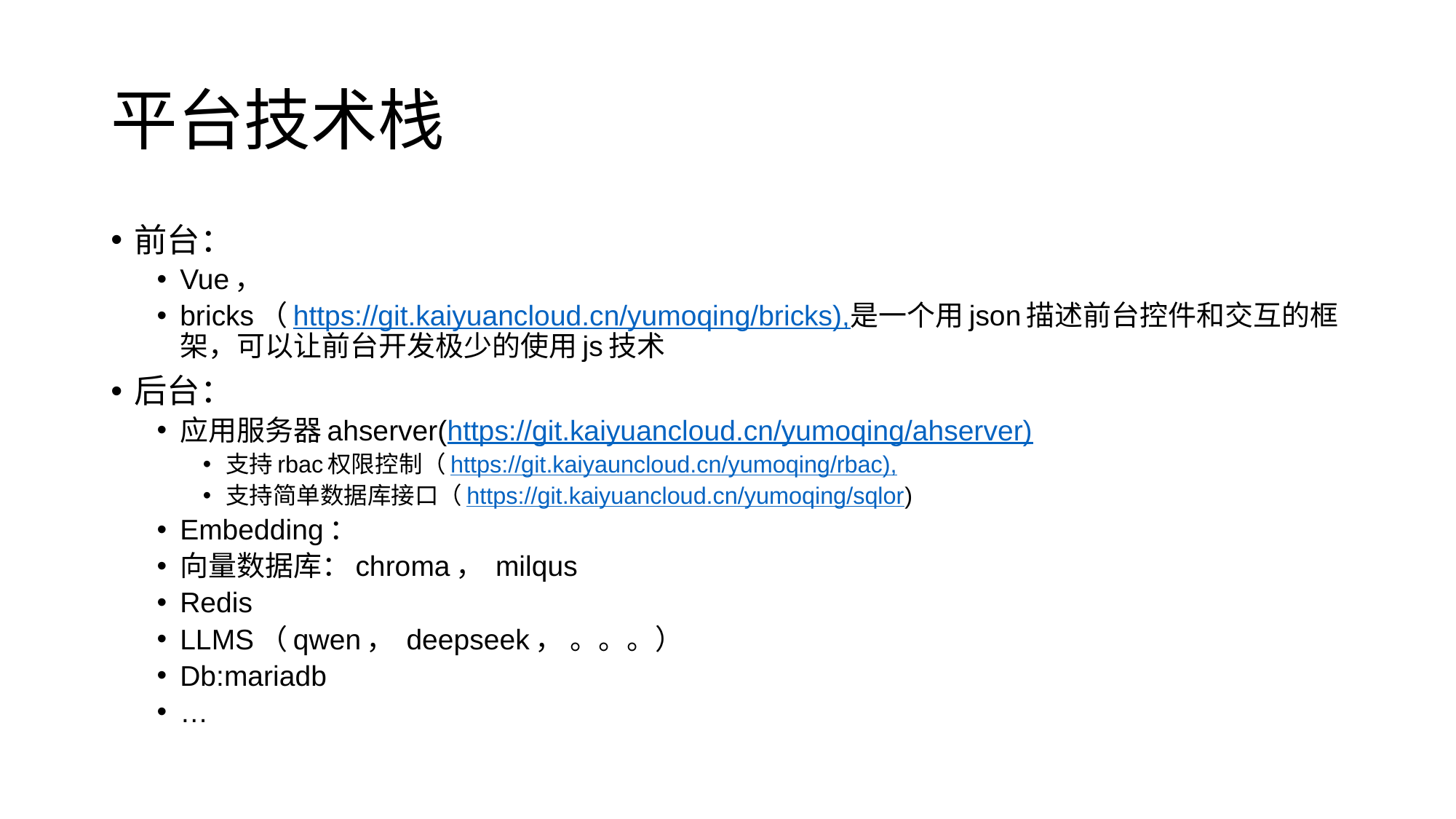

# 平台技术栈
前台：
Vue，
bricks（https://git.kaiyuancloud.cn/yumoqing/bricks),是一个用json描述前台控件和交互的框架，可以让前台开发极少的使用js技术
后台：
应用服务器ahserver(https://git.kaiyuancloud.cn/yumoqing/ahserver)
支持rbac权限控制（https://git.kaiyauncloud.cn/yumoqing/rbac),
支持简单数据库接口（https://git.kaiyuancloud.cn/yumoqing/sqlor)
Embedding：
向量数据库：chroma， milqus
Redis
LLMS（qwen， deepseek， 。。。）
Db:mariadb
…